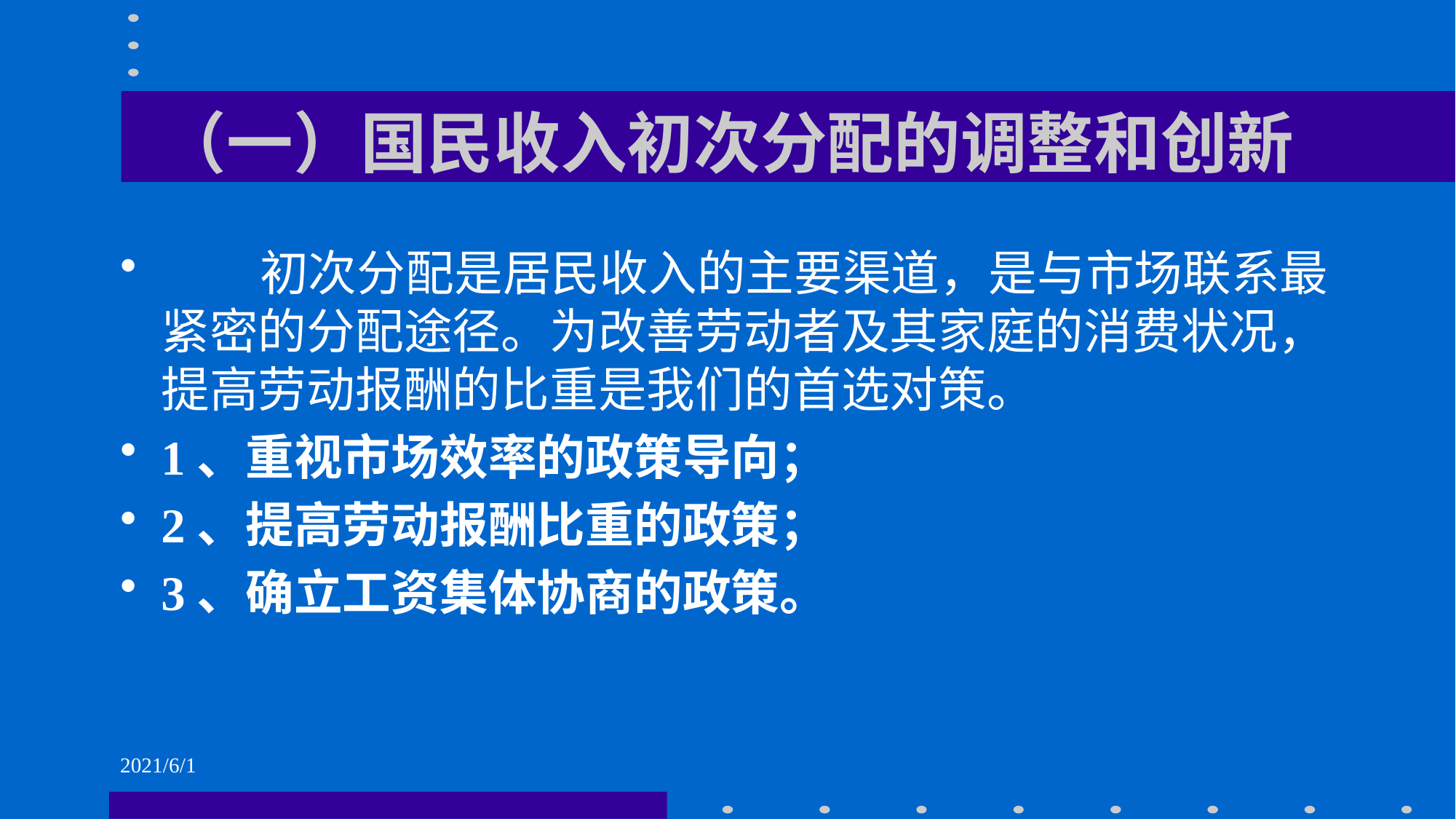

# （一）国民收入初次分配的调整和创新
        初次分配是居民收入的主要渠道，是与市场联系最紧密的分配途径。为改善劳动者及其家庭的消费状况，提高劳动报酬的比重是我们的首选对策。
1、重视市场效率的政策导向；
2、提高劳动报酬比重的政策；
3、确立工资集体协商的政策。
2021/6/1